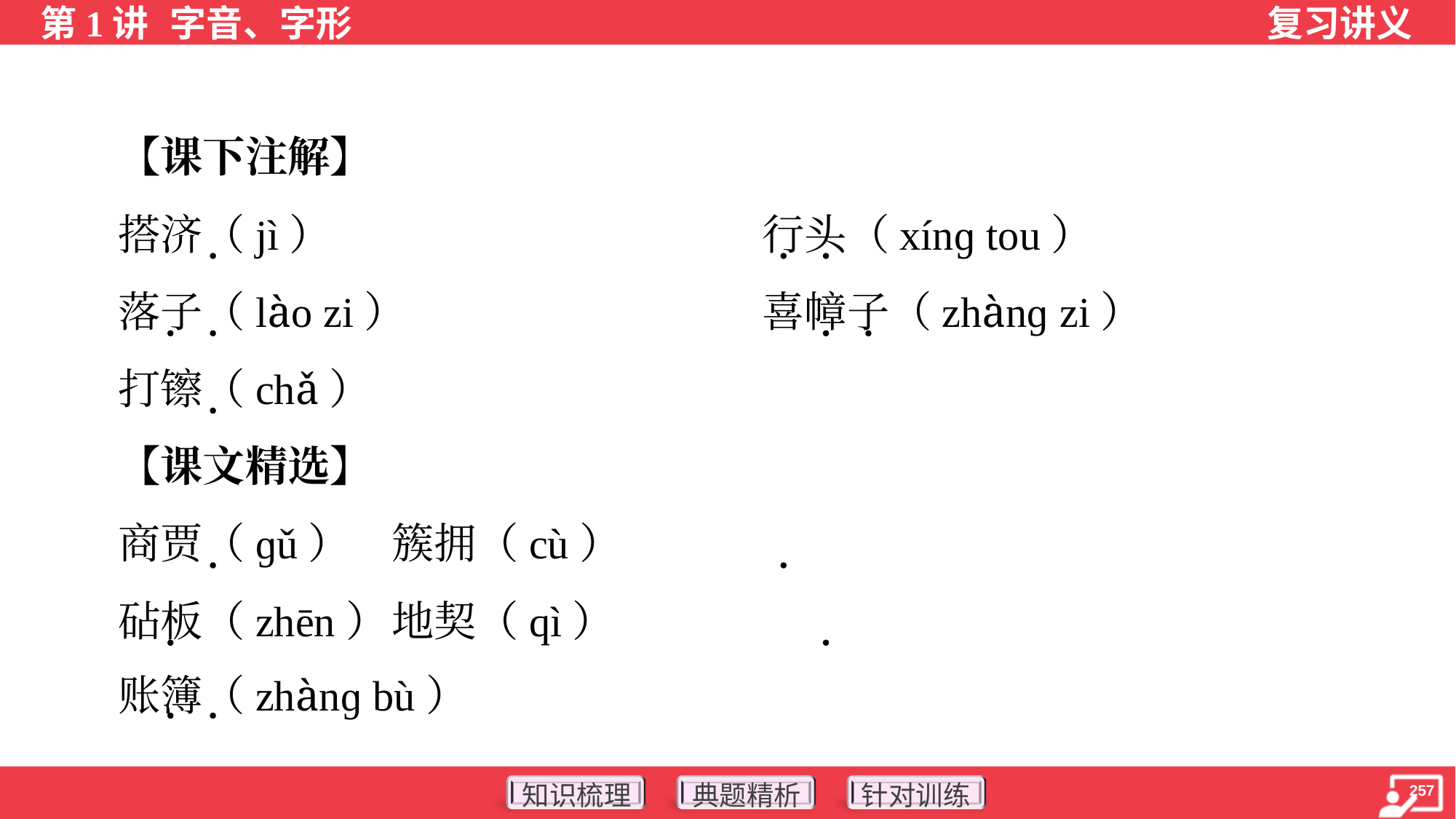

【课下注解】
    搭济（jì）	行头（xínɡ tou）
    落子（lào zi）	喜幛子（zhànɡ zi）
    打镲（chǎ）
    【课文精选】
    商贾（ɡǔ）	簇拥（cù）
    砧板（zhēn）	地契（qì）
    账簿（zhànɡ bù）